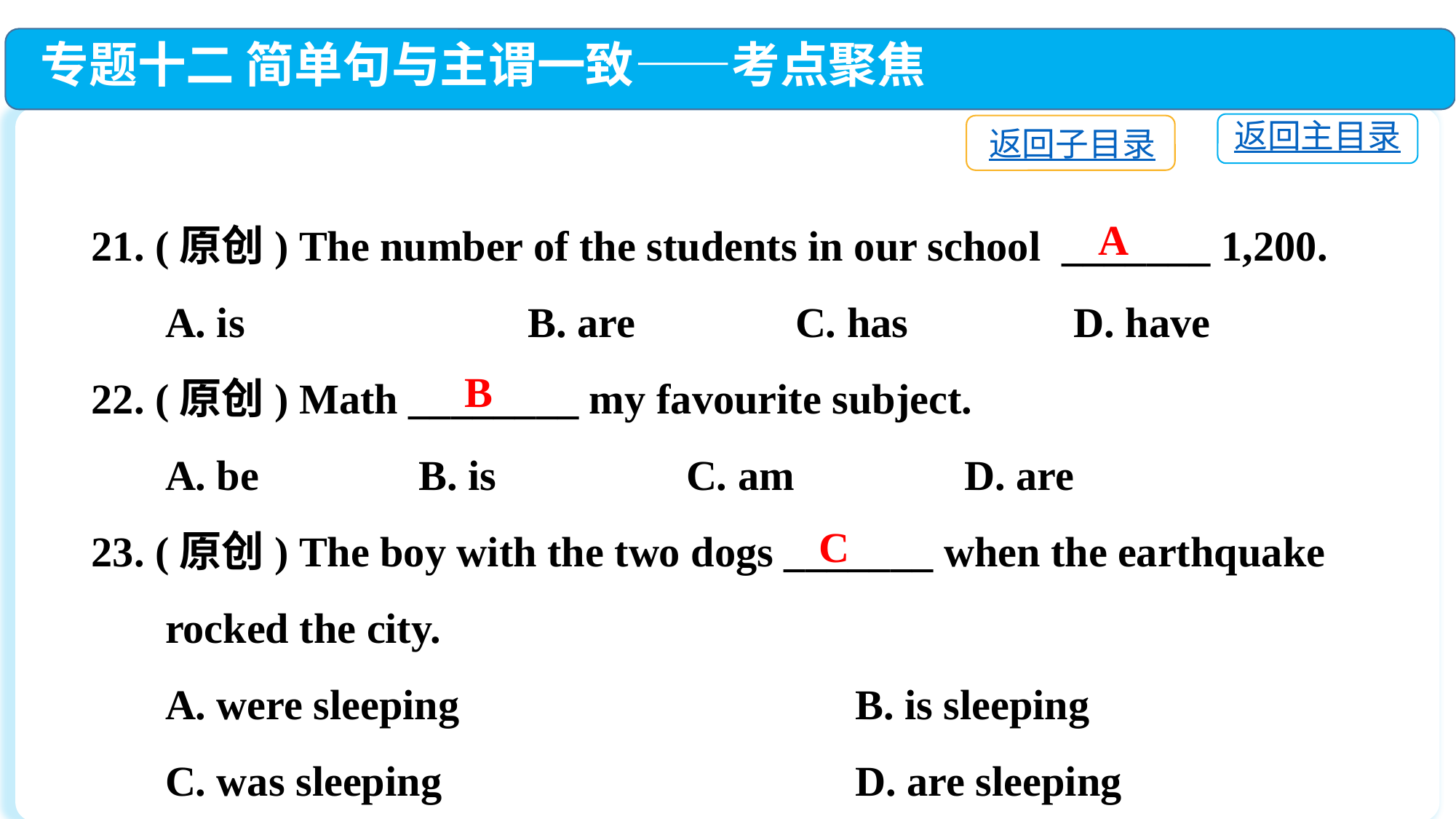

专题十二 简单句与主谓一致——考点聚焦

返回主目录

返回子目录
21. (原创) The number of the students in our school  _______ 1,200.
       A. is　　　　	B. are	               C. has　　　	D. have
22. (原创) Math ________ my favourite subject.
       A. be　　　	B. is	               C. am　　　	D. are
23. (原创) The boy with the two dogs _______ when the earthquake
       rocked the city.
       A. were sleeping　　　　　　　	B. is sleeping
       C. was sleeping　　　　　　　　	D. are sleeping
A
B
C